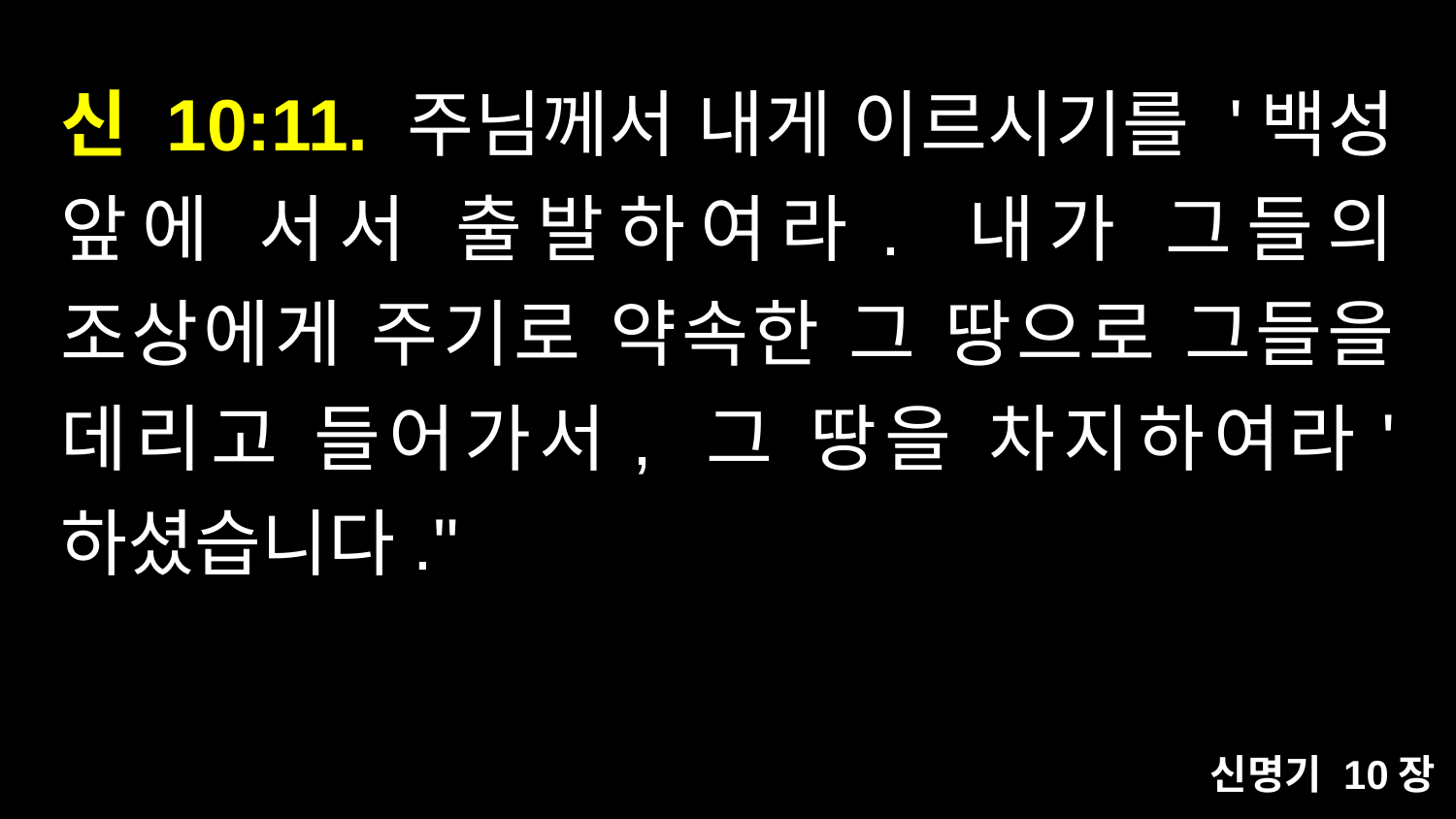

# 신 10:11. 주님께서 내게 이르시기를 '백성 앞에 서서 출발하여라. 내가 그들의 조상에게 주기로 약속한 그 땅으로 그들을 데리고 들어가서, 그 땅을 차지하여라' 하셨습니다."
신명기 10장